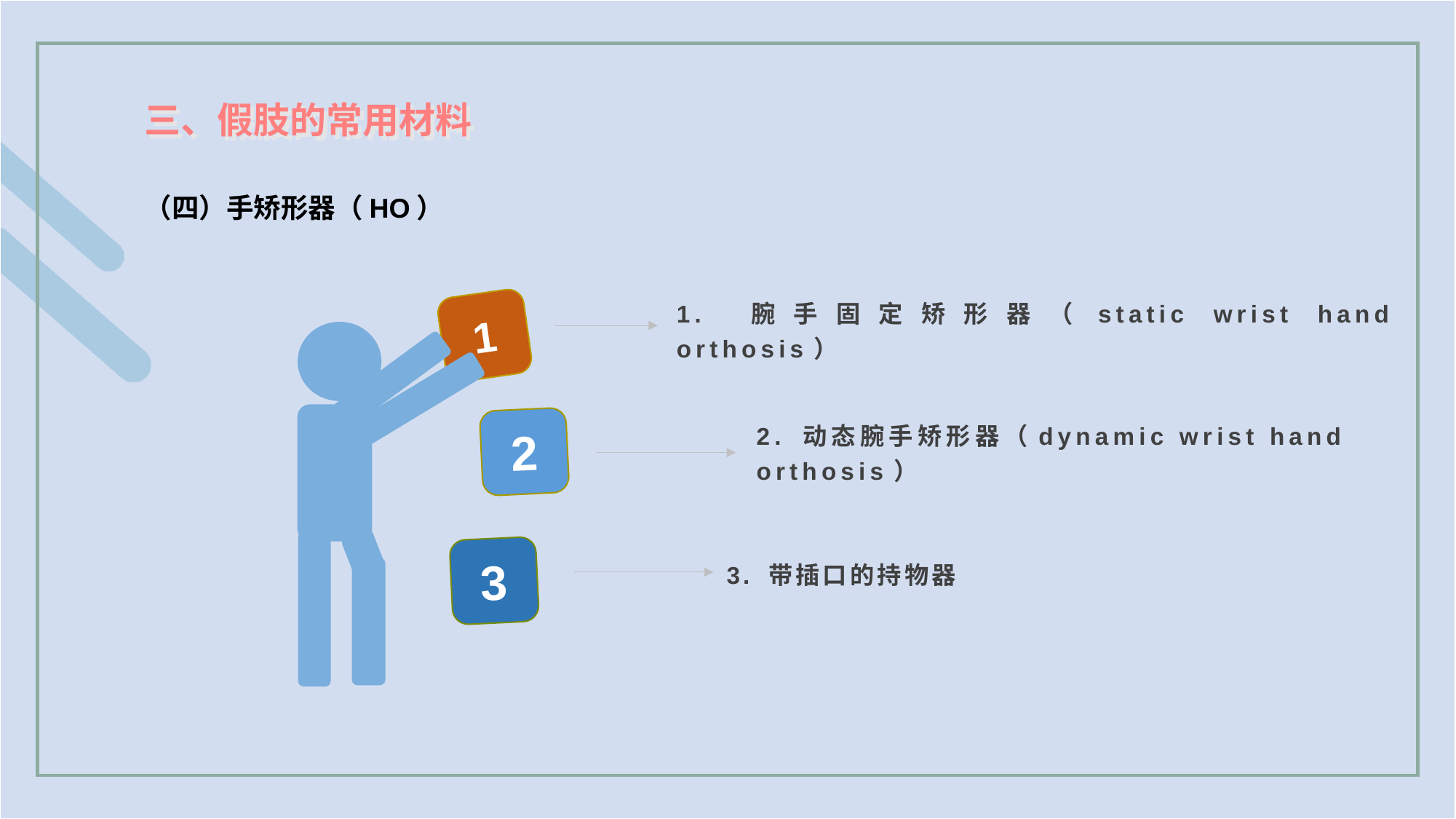

三、假肢的常用材料
（四）手矫形器（HO）
1. 腕手固定矫形器（static wrist hand orthosis）
1

2. 动态腕手矫形器（dynamic wrist hand orthosis）
2
3. 带插口的持物器
3